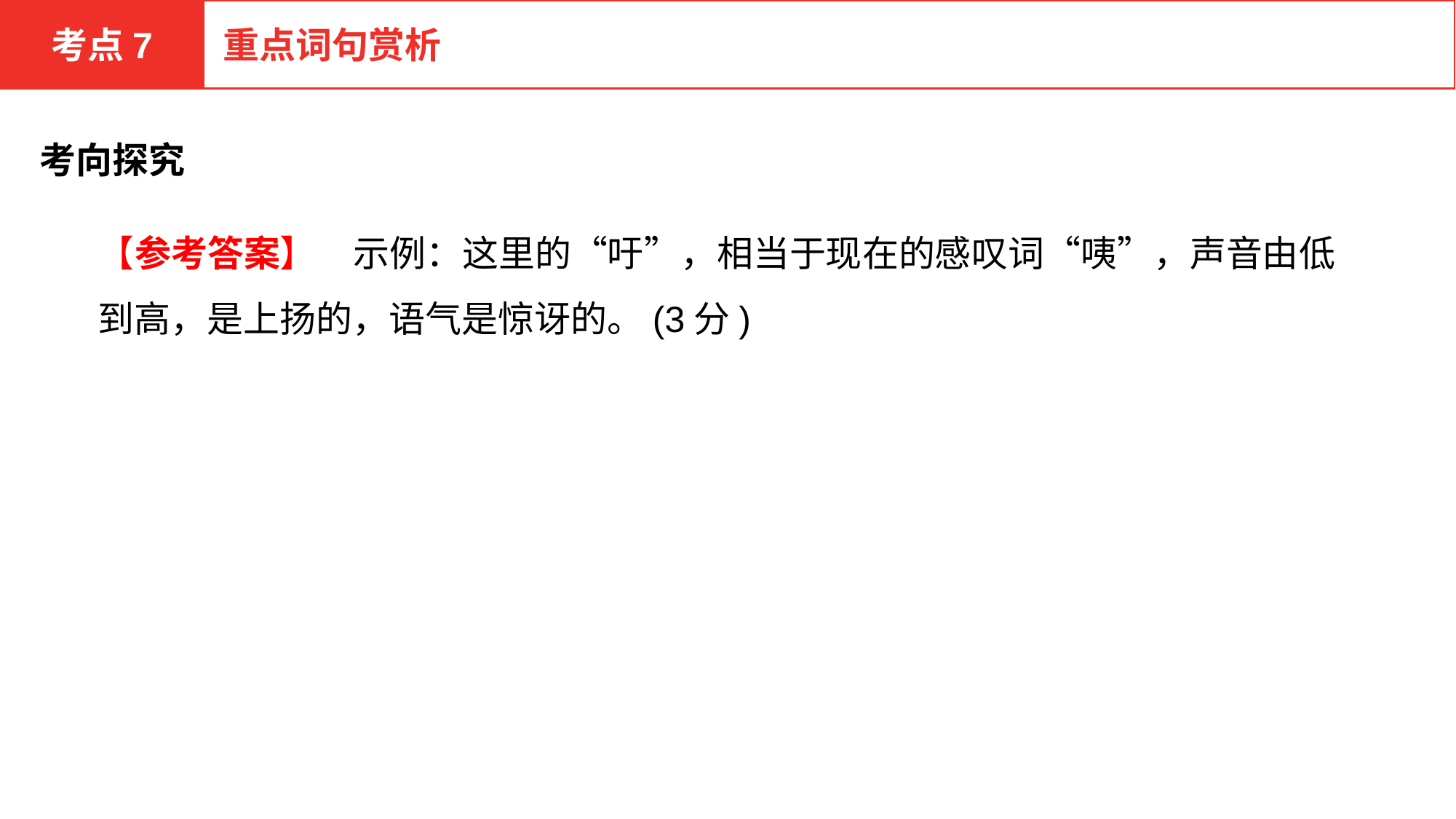

考点7
重点词句赏析
考向探究

【参考答案】　示例：这里的“吁”，相当于现在的感叹词“咦”，声音由低到高，是上扬的，语气是惊讶的。(3分)